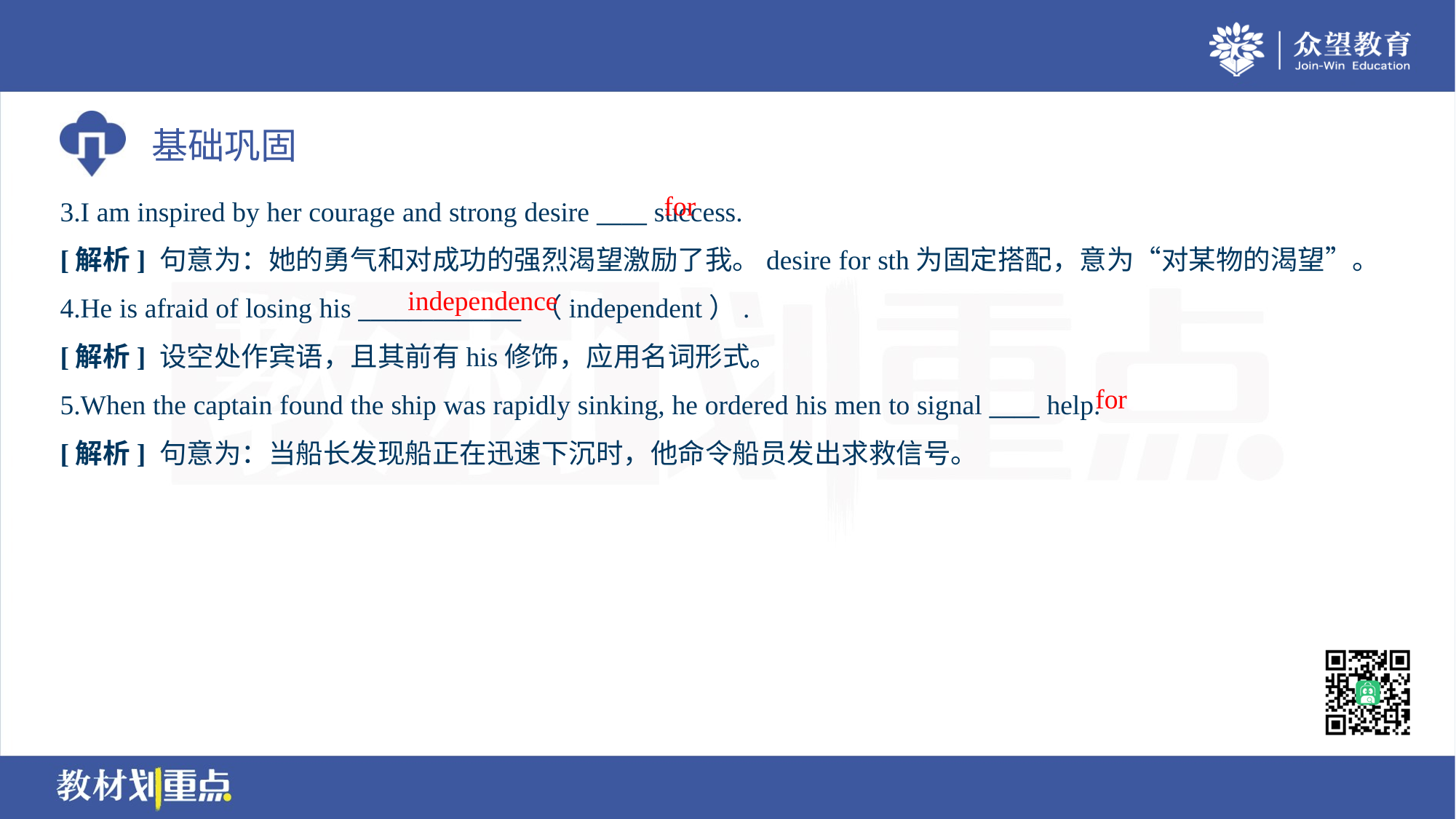

for
3.I am inspired by her courage and strong desire ____ success.
[解析] 句意为：她的勇气和对成功的强烈渴望激励了我。desire for sth为固定搭配，意为“对某物的渴望”。
independence
4.He is afraid of losing his _____________ （independent）.
[解析] 设空处作宾语，且其前有his修饰，应用名词形式。
for
5.When the captain found the ship was rapidly sinking, he ordered his men to signal ____ help.
[解析] 句意为：当船长发现船正在迅速下沉时，他命令船员发出求救信号。